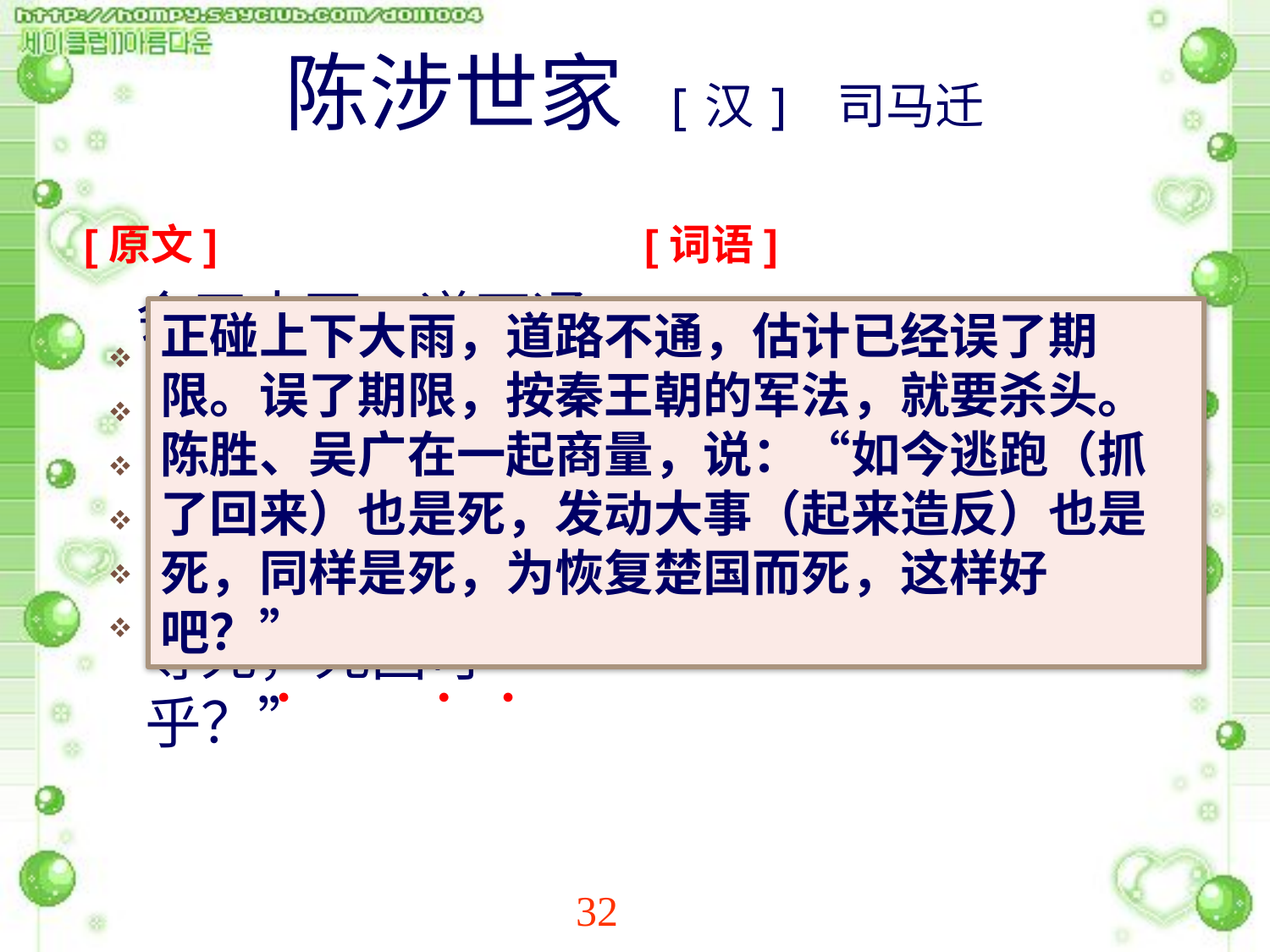

# 陈涉世家 [汉] 司马迁

[原文]
[词语]

  会天大雨，道不通，度已失期。失期，法皆斩。陈胜、吴广乃谋曰：“今亡亦死，举大计亦死，等死，死国可乎？”

会，适逢，恰巧遇到。
失期，误期。
亡，逃亡。
举大计，发动大事，指起义。
等，同样。
死国，为国事而死。
正碰上下大雨，道路不通，估计已经误了期限。误了期限，按秦王朝的军法，就要杀头。陈胜、吴广在一起商量，说：“如今逃跑（抓了回来）也是死，发动大事（起来造反）也是死，同样是死，为恢复楚国而死，这样好吧？”
●
●
●

●
●
●
●
●
●
●
32